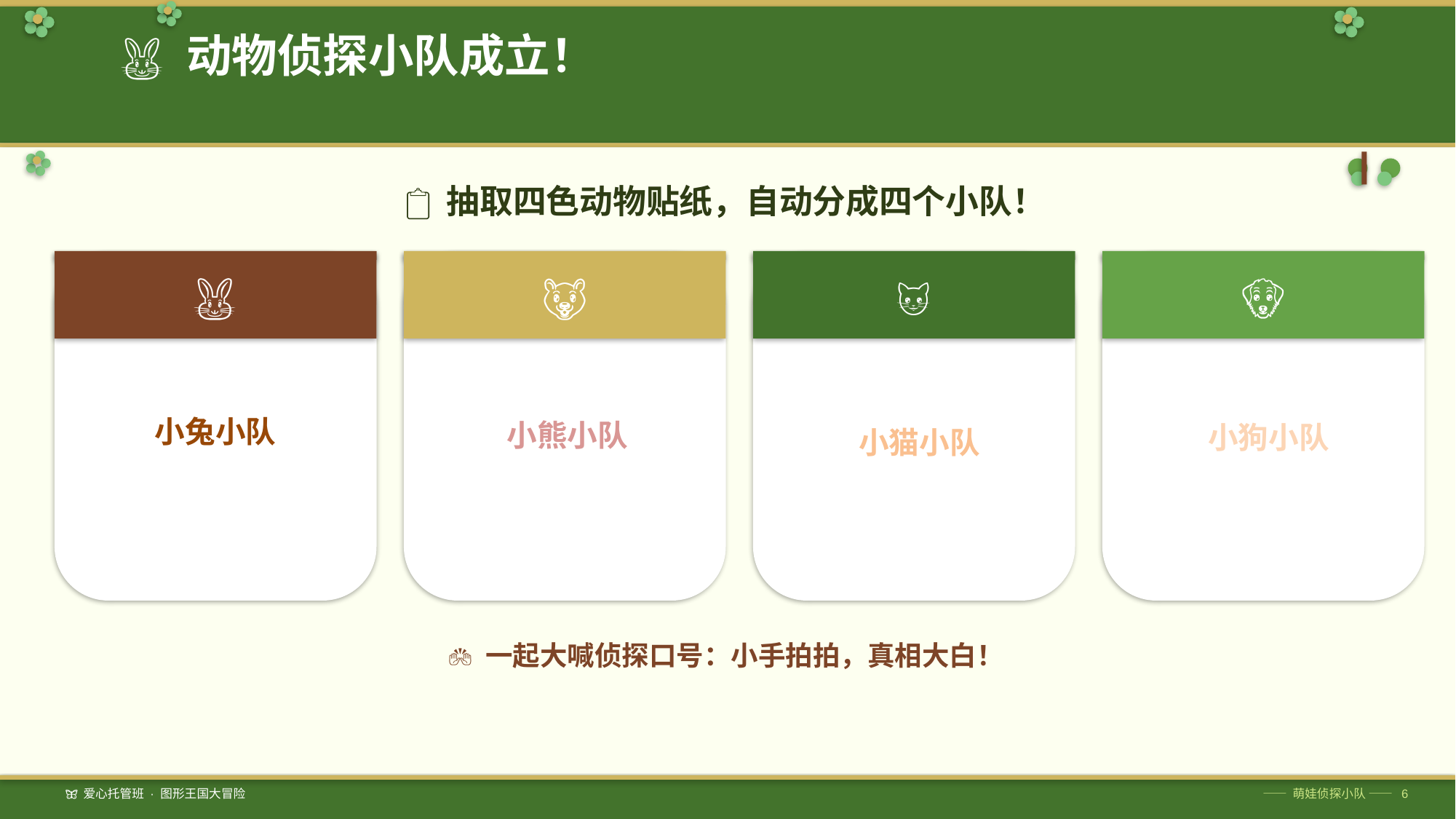

🐰 动物侦探小队成立！

📋 抽取四色动物贴纸，自动分成四个小队！

🐰
🐻
🐱
🐶
黄色贴纸
红色贴纸
蓝色贴纸
绿色贴纸
小兔小队
小熊小队
小狗小队
小猫小队
🙌 一起大喊侦探口号：小手拍拍，真相大白！

🦋 爱心托管班 · 图形王国大冒险
—— 萌娃侦探小队 ——  6